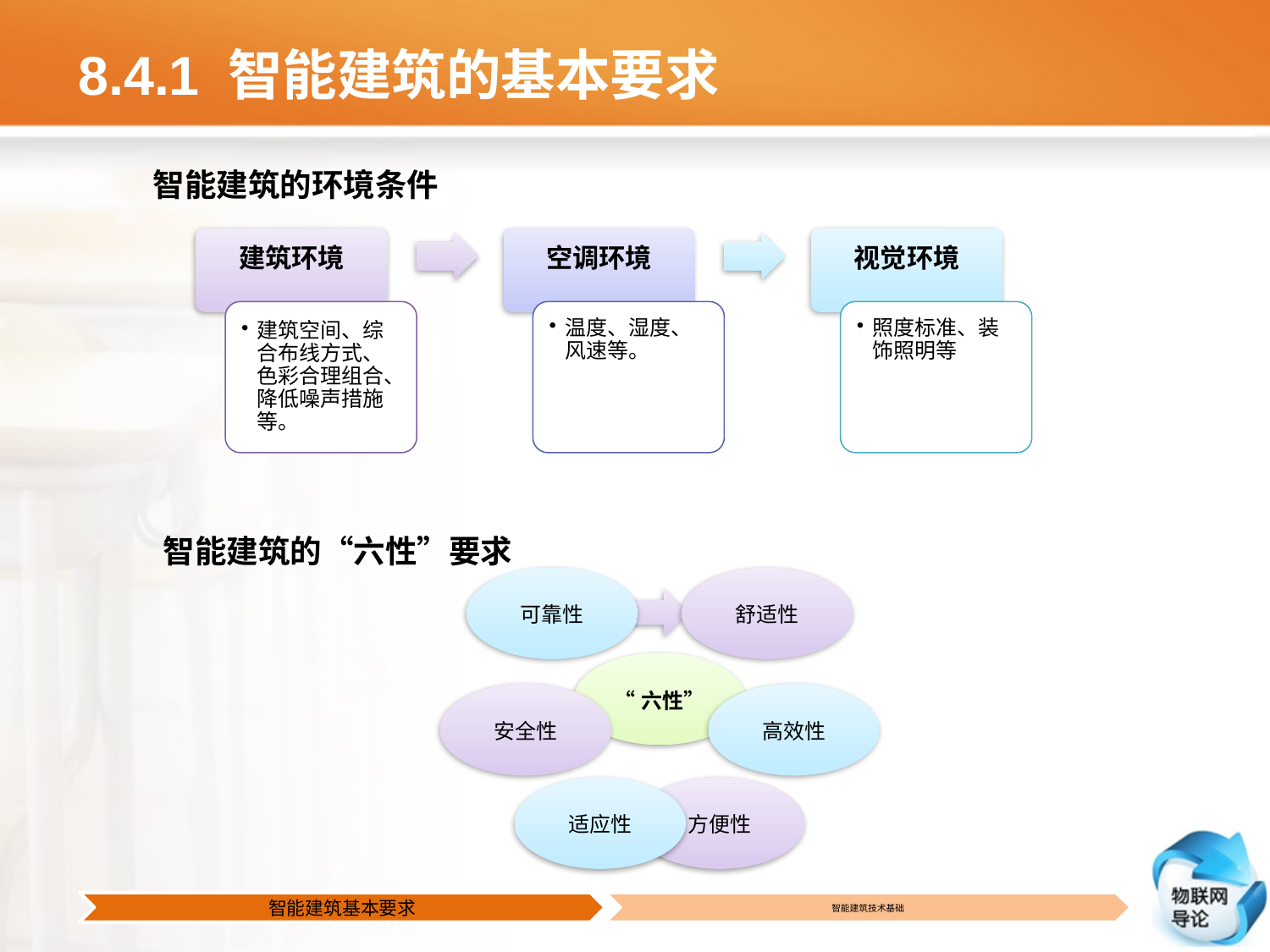

# 8.4.1 智能建筑的基本要求
智能建筑的环境条件

建筑环境

空调环境

视觉环境

建筑空间、综合布线方式、色彩合理组合、降低噪声措施等。

温度、湿度、风速等。

照度标准、装饰照明等
“六性”
舒适性
高效性
方便性
可靠性
适应性
安全性
智能建筑的“六性”要求
智能建筑基本要求
智能建筑技术基础